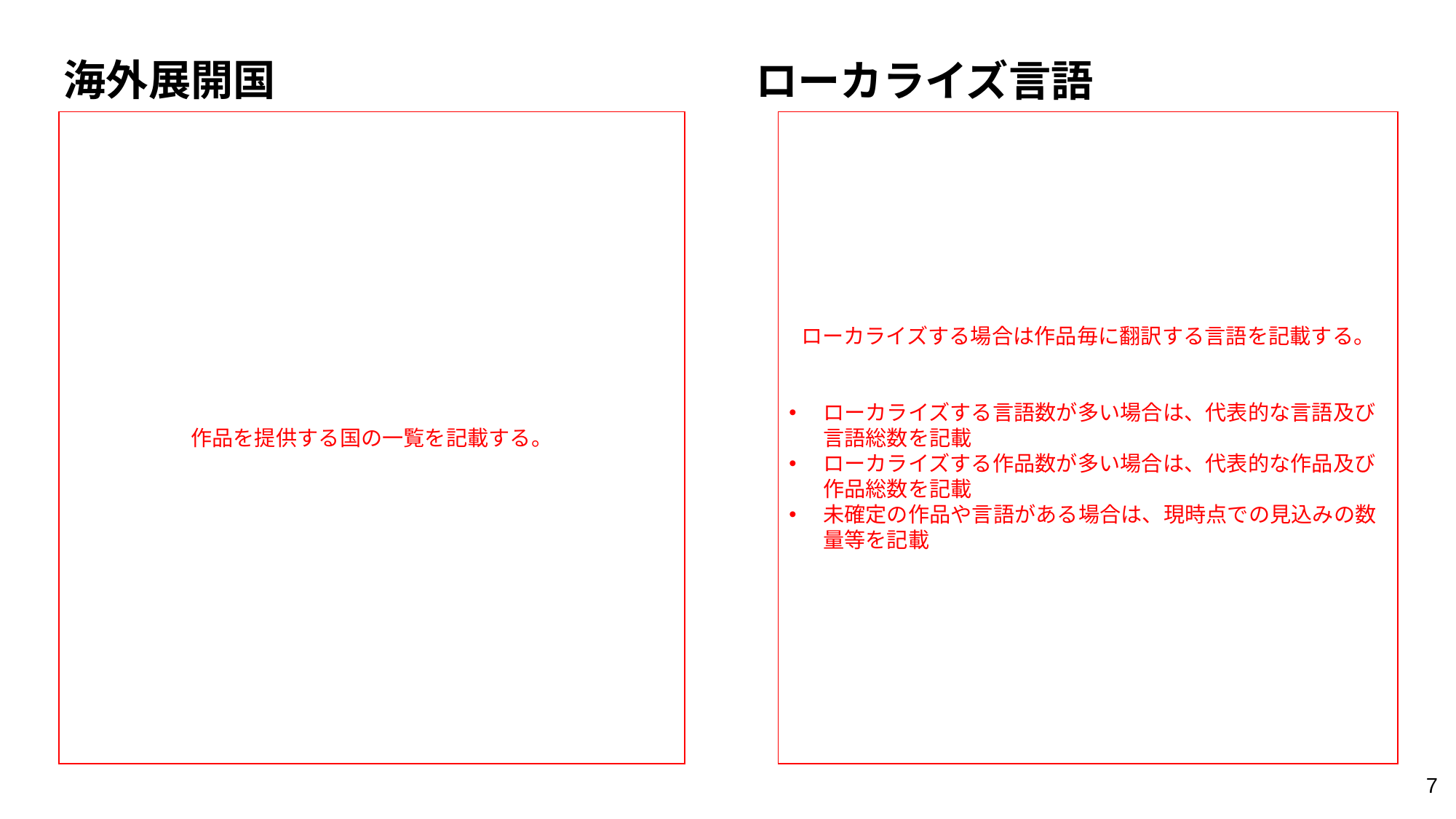

# 海外展開国
ローカライズ言語
作品を提供する国の一覧を記載する。
ローカライズする場合は作品毎に翻訳する言語を記載する。

ローカライズする言語数が多い場合は、代表的な言語及び言語総数を記載
ローカライズする作品数が多い場合は、代表的な作品及び作品総数を記載
未確定の作品や言語がある場合は、現時点での見込みの数量等を記載
7